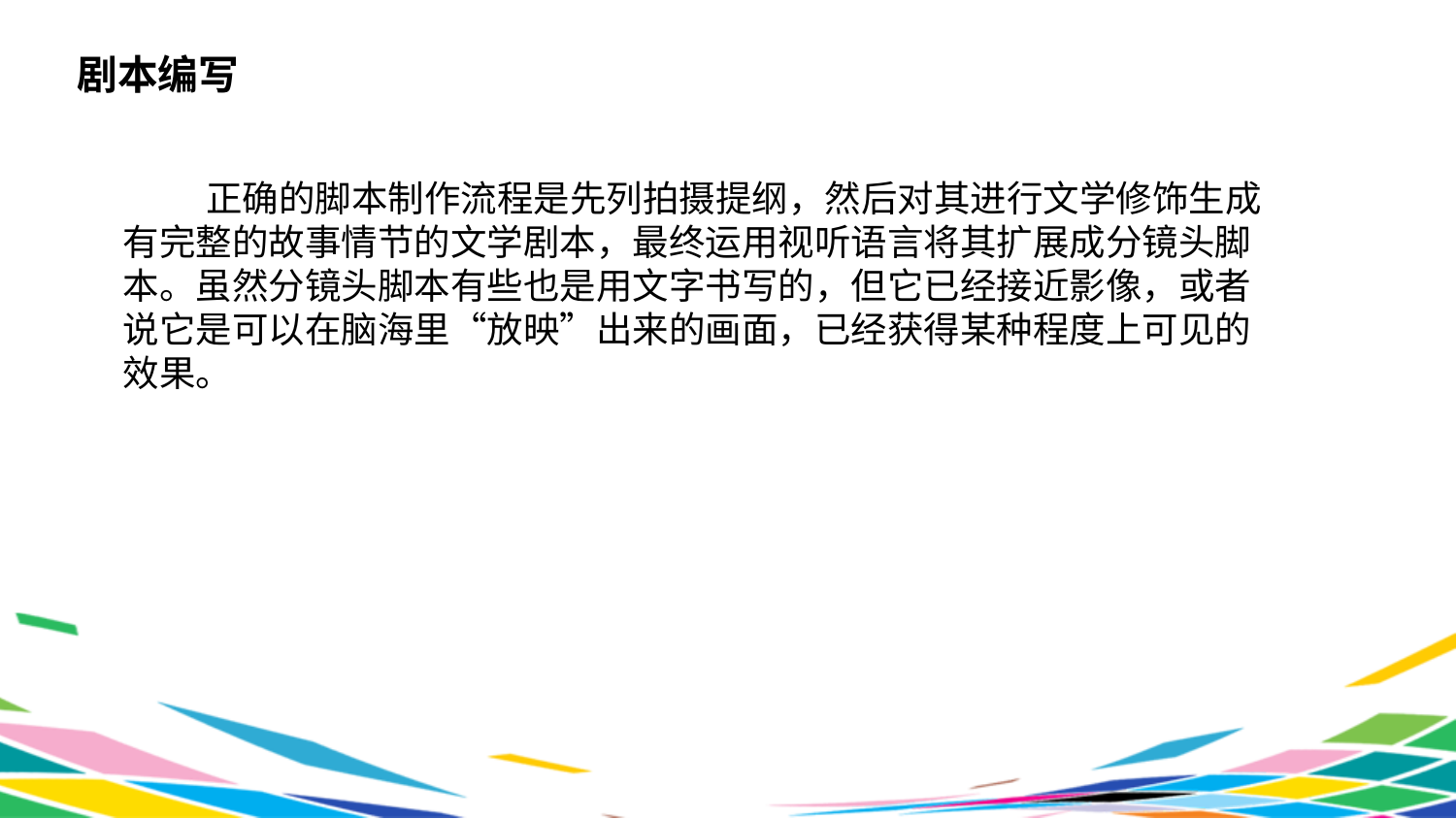

剧本编写
         正确的脚本制作流程是先列拍摄提纲，然后对其进行文学修饰生成有完整的故事情节的文学剧本，最终运用视听语言将其扩展成分镜头脚本。虽然分镜头脚本有些也是用文字书写的，但它已经接近影像，或者说它是可以在脑海里“放映”出来的画面，已经获得某种程度上可见的效果。